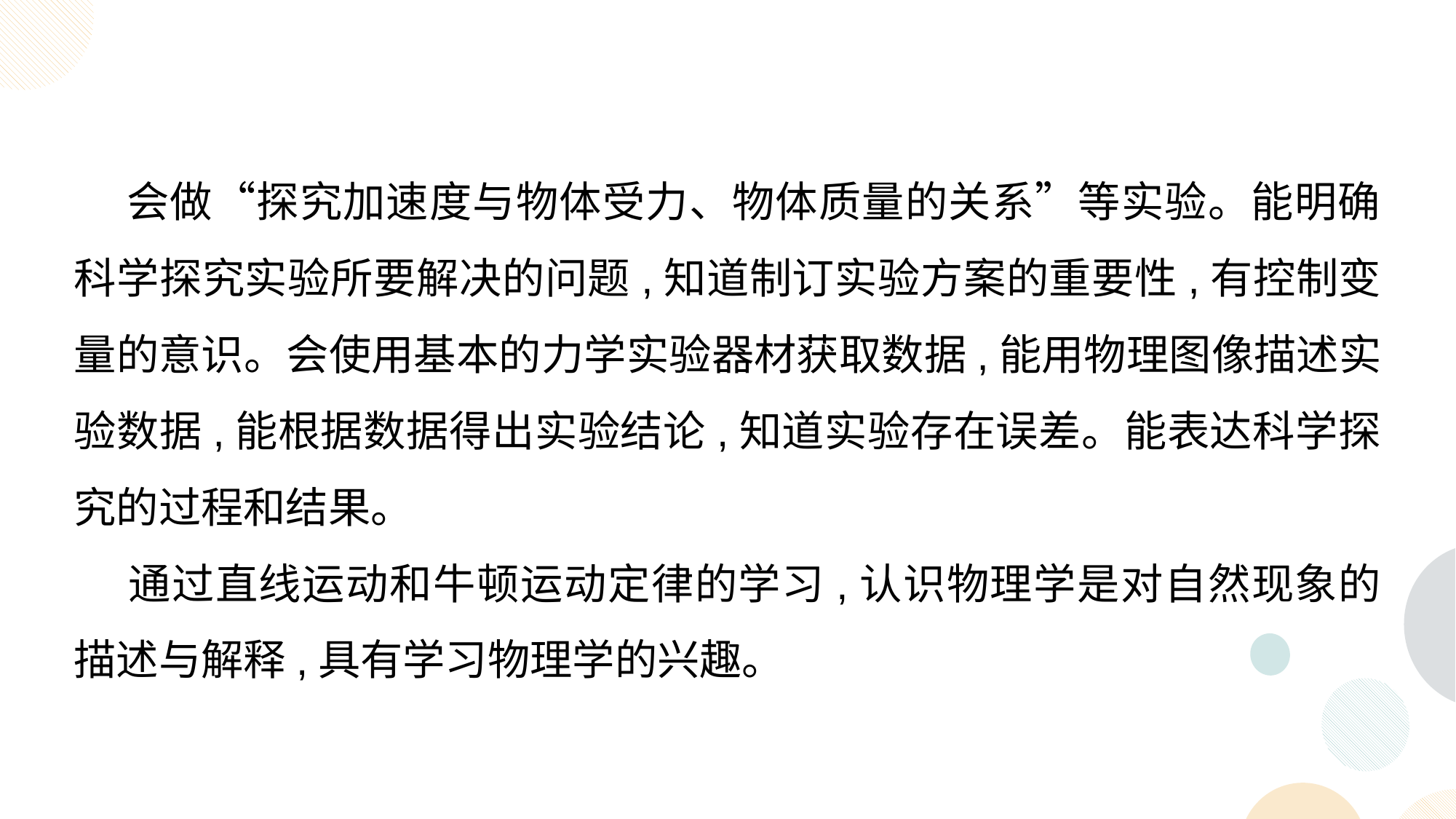

会做“探究加速度与物体受力、物体质量的关系”等实验。能明确科学探究实验所要解决的问题,知道制订实验方案的重要性,有控制变量的意识。会使用基本的力学实验器材获取数据,能用物理图像描述实验数据,能根据数据得出实验结论,知道实验存在误差。能表达科学探究的过程和结果。
    通过直线运动和牛顿运动定律的学习,认识物理学是对自然现象的描述与解释,具有学习物理学的兴趣。